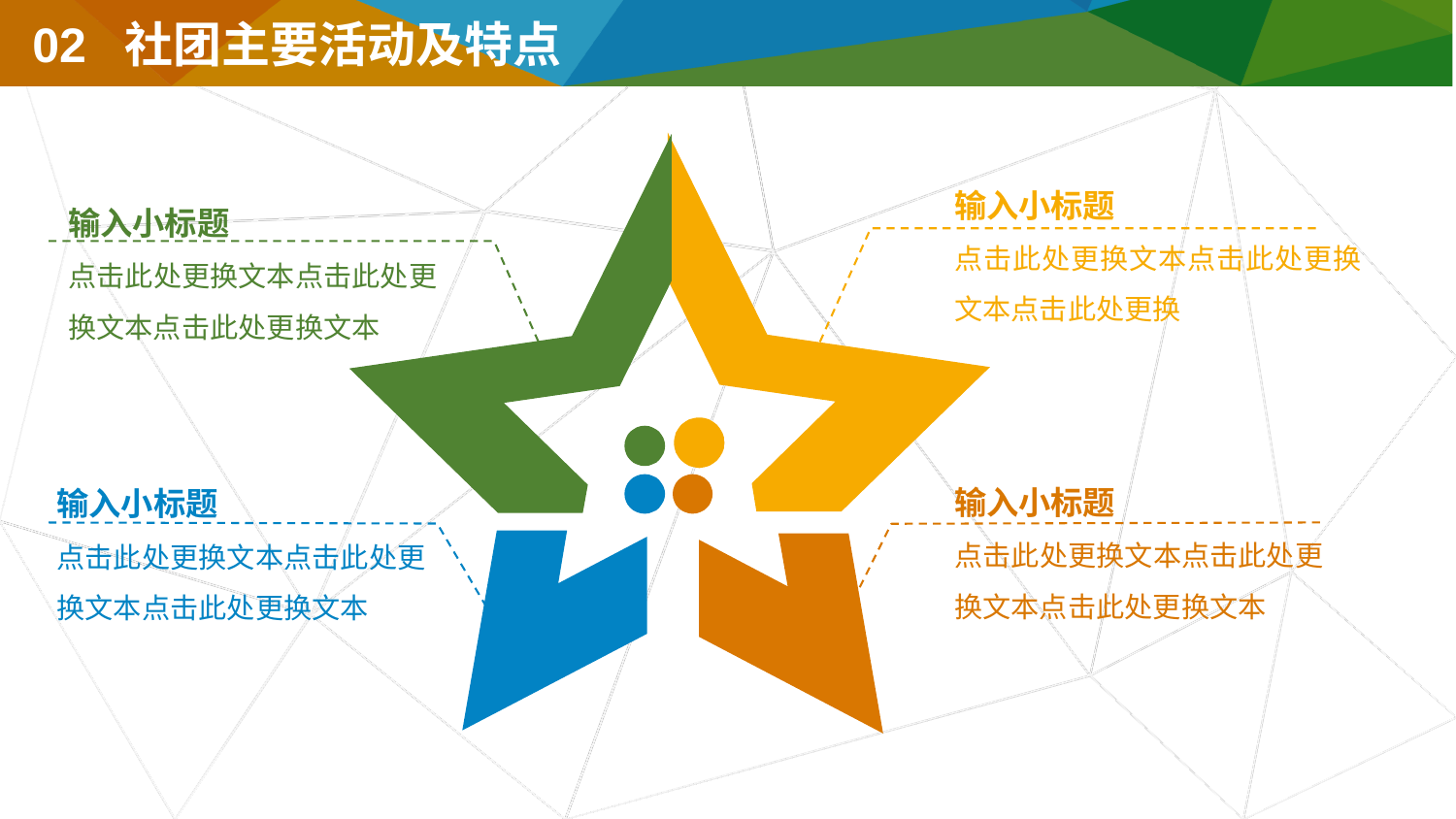

02  社团主要活动及特点

输入小标题
点击此处更换文本点击此处更换文本点击此处更换
输入小标题
点击此处更换文本点击此处更换文本点击此处更换文本

输入小标题
点击此处更换文本点击此处更换文本点击此处更换文本
输入小标题
点击此处更换文本点击此处更换文本点击此处更换文本